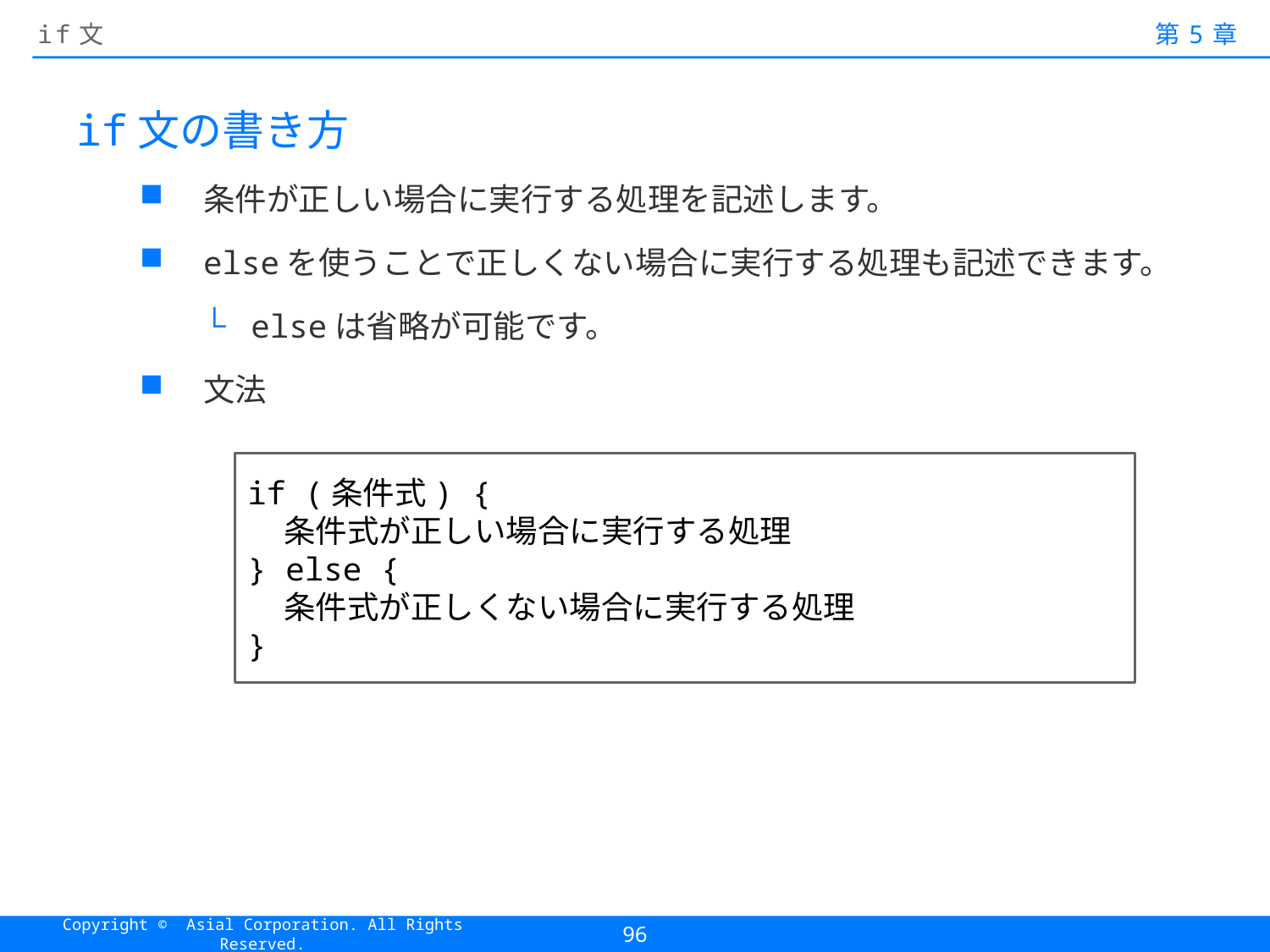

# if文
第5章
if文の書き方
条件が正しい場合に実行する処理を記述します。
elseを使うことで正しくない場合に実行する処理も記述できます。
elseは省略が可能です。
文法
if (条件式) {
    条件式が正しい場合に実行する処理
} else {
    条件式が正しくない場合に実行する処理
}
96